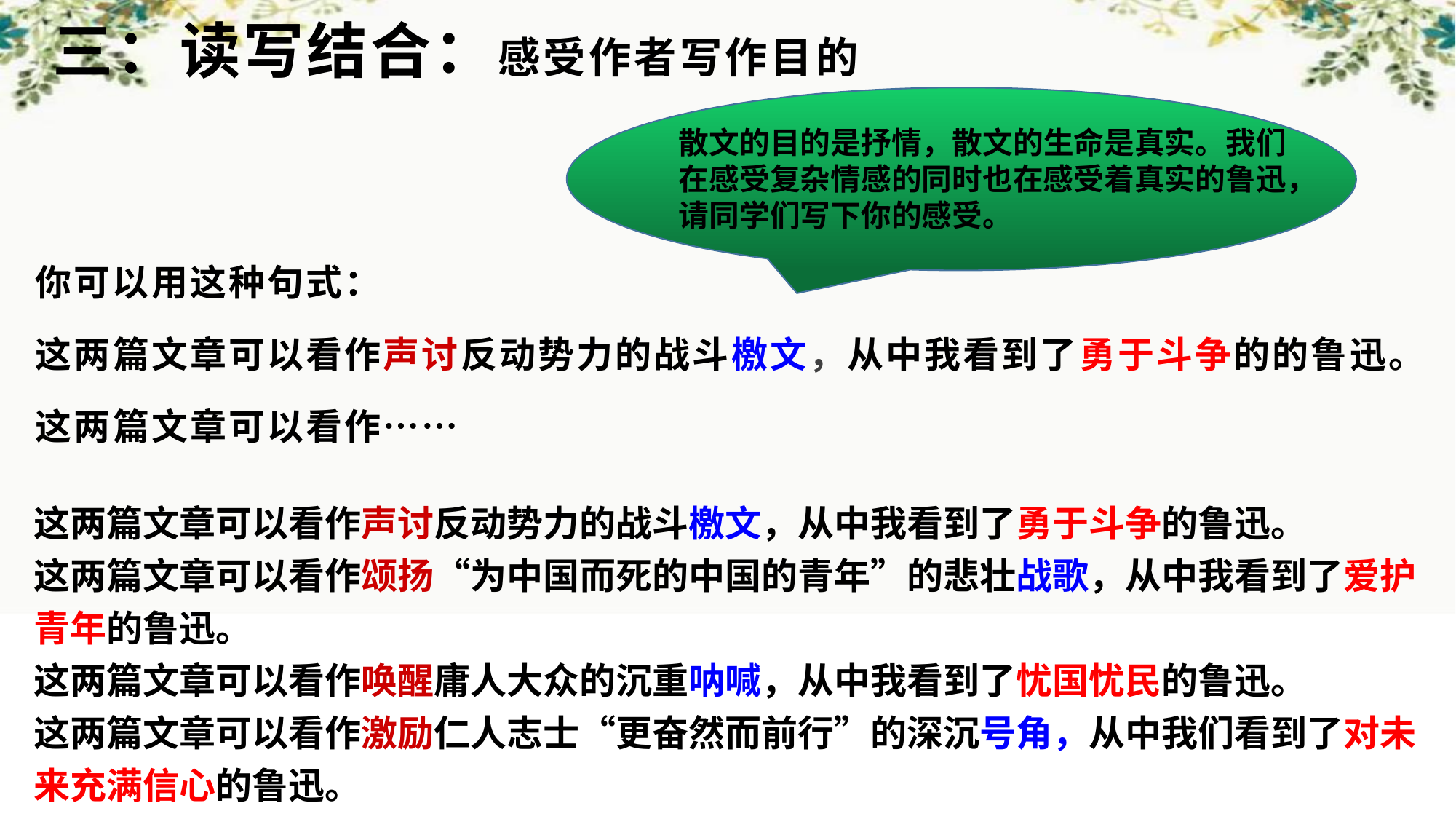

三：读写结合：感受作者写作目的
#

散文的目的是抒情，散文的生命是真实。我们在感受复杂情感的同时也在感受着真实的鲁迅，请同学们写下你的感受。

你可以用这种句式：
这两篇文章可以看作声讨反动势力的战斗檄文，从中我看到了勇于斗争的的鲁迅。
这两篇文章可以看作……

这两篇文章可以看作声讨反动势力的战斗檄文，从中我看到了勇于斗争的鲁迅。
这两篇文章可以看作颂扬“为中国而死的中国的青年”的悲壮战歌，从中我看到了爱护青年的鲁迅。
这两篇文章可以看作唤醒庸人大众的沉重呐喊，从中我看到了忧国忧民的鲁迅。
这两篇文章可以看作激励仁人志士“更奋然而前行”的深沉号角，从中我们看到了对未来充满信心的鲁迅。